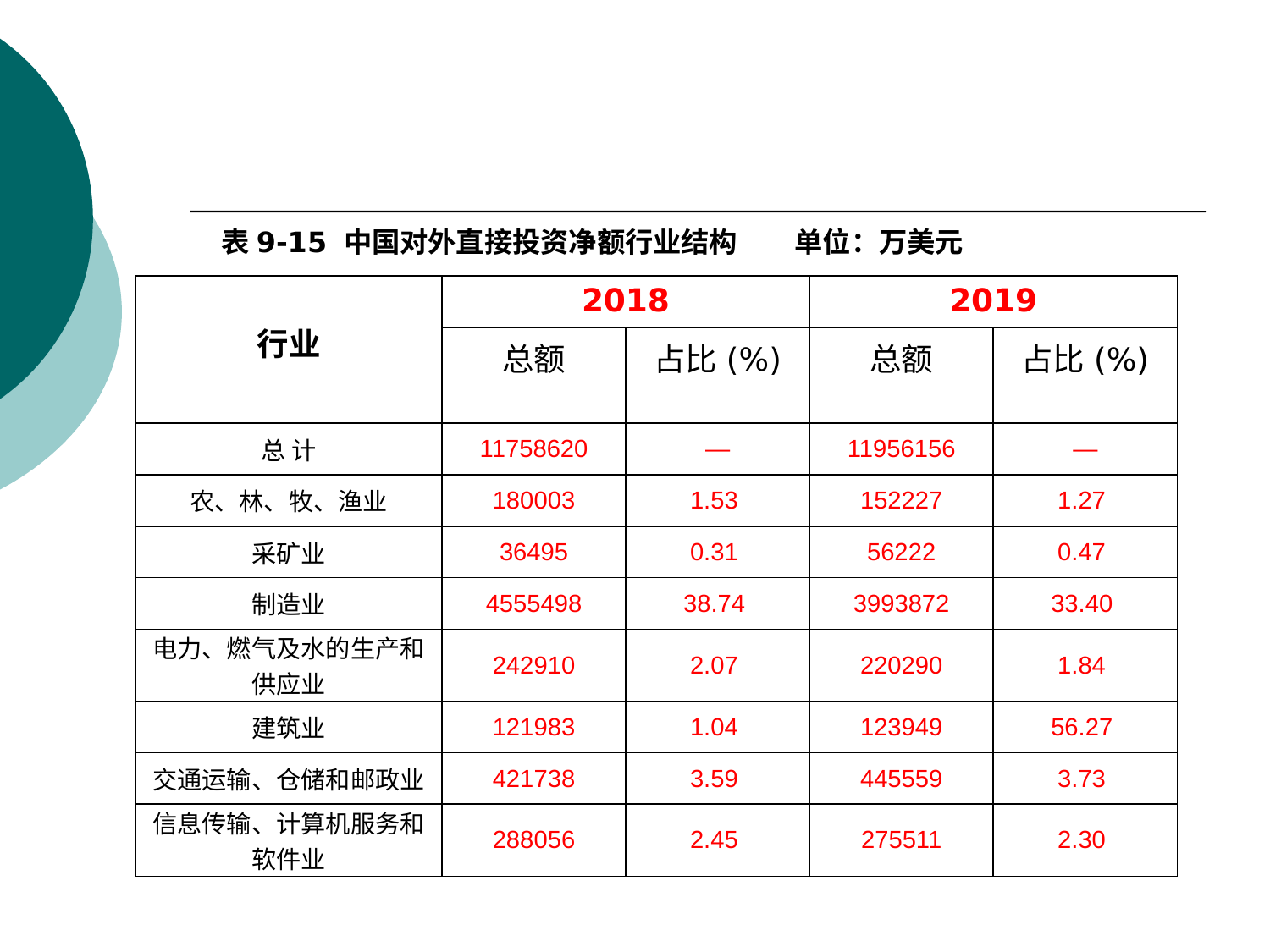

#
          表9-15 中国对外直接投资净额行业结构         单位：万美元
| 行业 | 2018 |  | 2019 |  |
| --- | --- | --- | --- | --- |
|  | 总额 | 占比(%) | 总额 | 占比(%) |
| 总 计 | 11758620 | — | 11956156 | — |
| 农、林、牧、渔业 | 180003 | 1.53 | 152227 | 1.27 |
| 采矿业 | 36495 | 0.31 | 56222 | 0.47 |
| 制造业 | 4555498 | 38.74 | 3993872 | 33.40 |
| 电力、燃气及水的生产和供应业 | 242910 | 2.07 | 220290 | 1.84 |
| 建筑业 | 121983 | 1.04 | 123949 | 56.27 |
| 交通运输、仓储和邮政业 | 421738 | 3.59 | 445559 | 3.73 |
| 信息传输、计算机服务和软件业 | 288056 | 2.45 | 275511 | 2.30 |